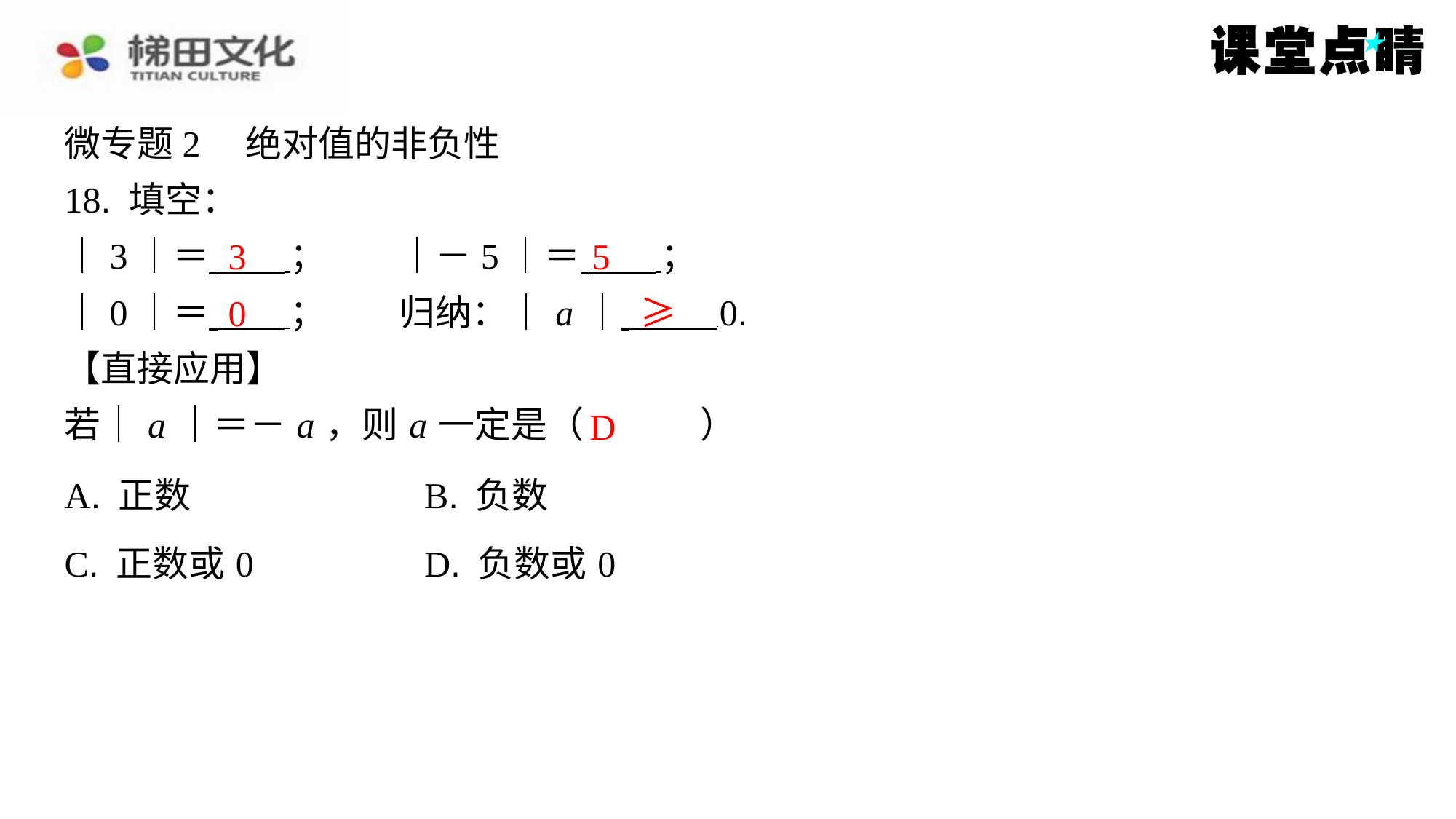

微专题2　绝对值的非负性
18. 填空：
｜3｜＝            ；　　｜－5｜＝            ⁠；
｜0｜＝            ；　　归纳：｜ a ｜               0.
【直接应用】
若｜ a ｜＝－ a ，则 a 一定是（　D　）
3
5
0
≥
D
| A. 正数 | B. 负数 |
| --- | --- |
| C. 正数或0 | D. 负数或0 |